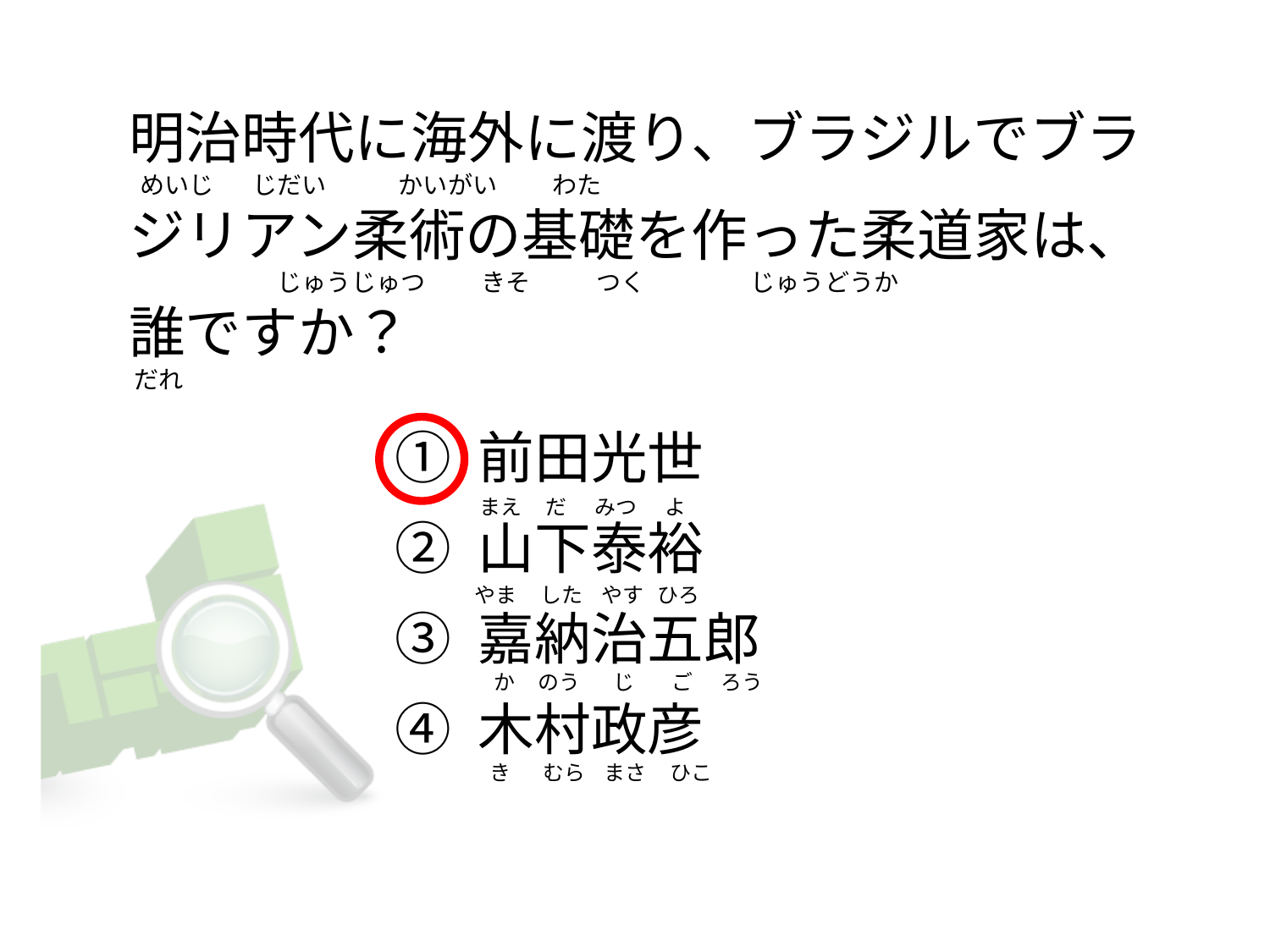

# 明治時代に海外に渡り、ブラジルでブラ   めいじ       じだい             かいがい          わた ジリアン柔術の基礎を作った柔道家は、                            じゅうじゅつ          きそ            つく                   じゅうどうか 誰ですか？  だれ
① 前田光世
② 山下泰裕
③ 嘉納治五郎
④ 木村政彦

まえ     だ      みつ      よ
やま     した    やす   ひろ
   か     のう       じ        ご      ろう
 き       むら    まさ     ひこ